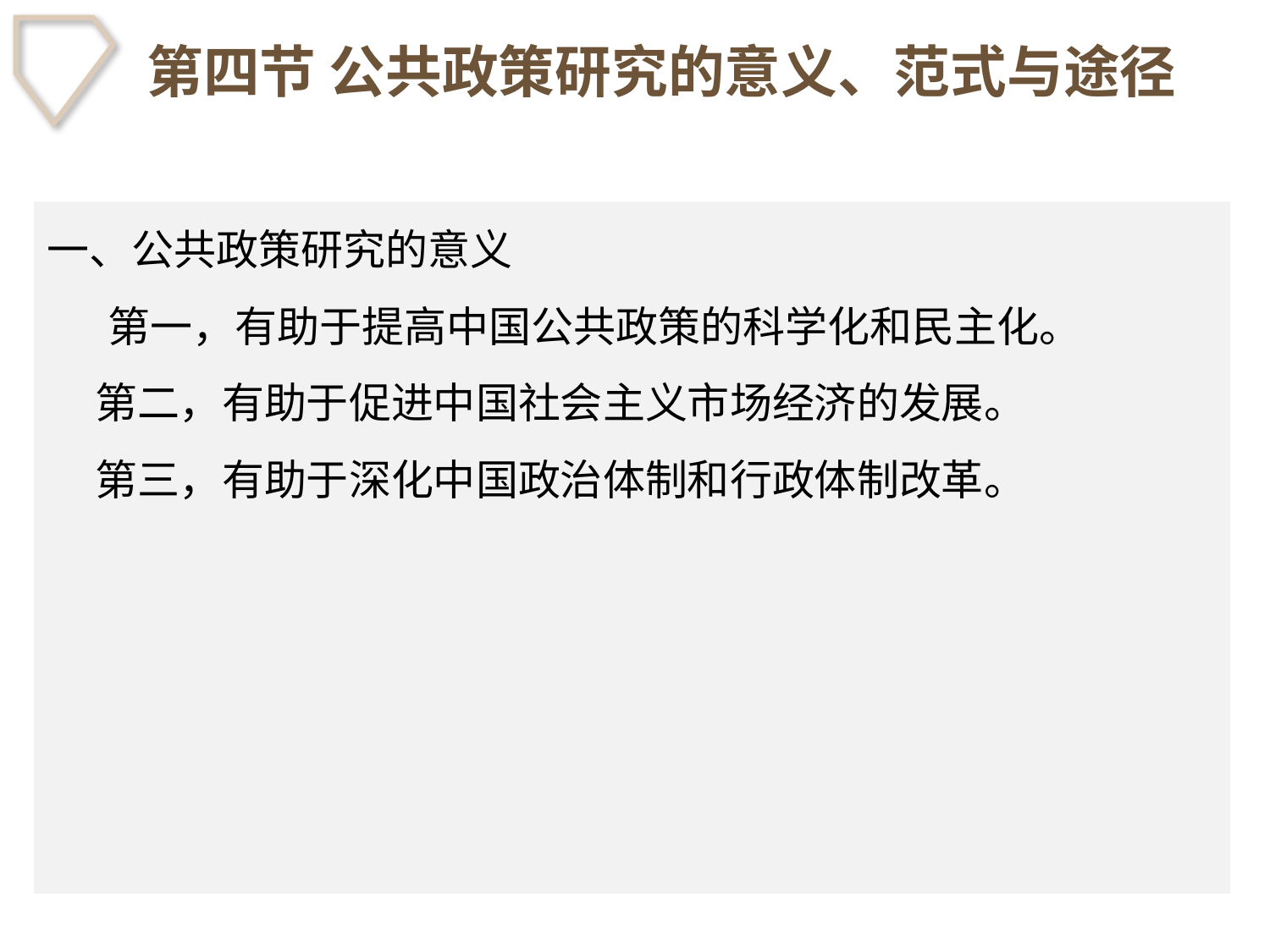

# 第四节 公共政策研究的意义、范式与途径
一、公共政策研究的意义
　  第一，有助于提高中国公共政策的科学化和民主化。
    第二，有助于促进中国社会主义市场经济的发展。
    第三，有助于深化中国政治体制和行政体制改革。